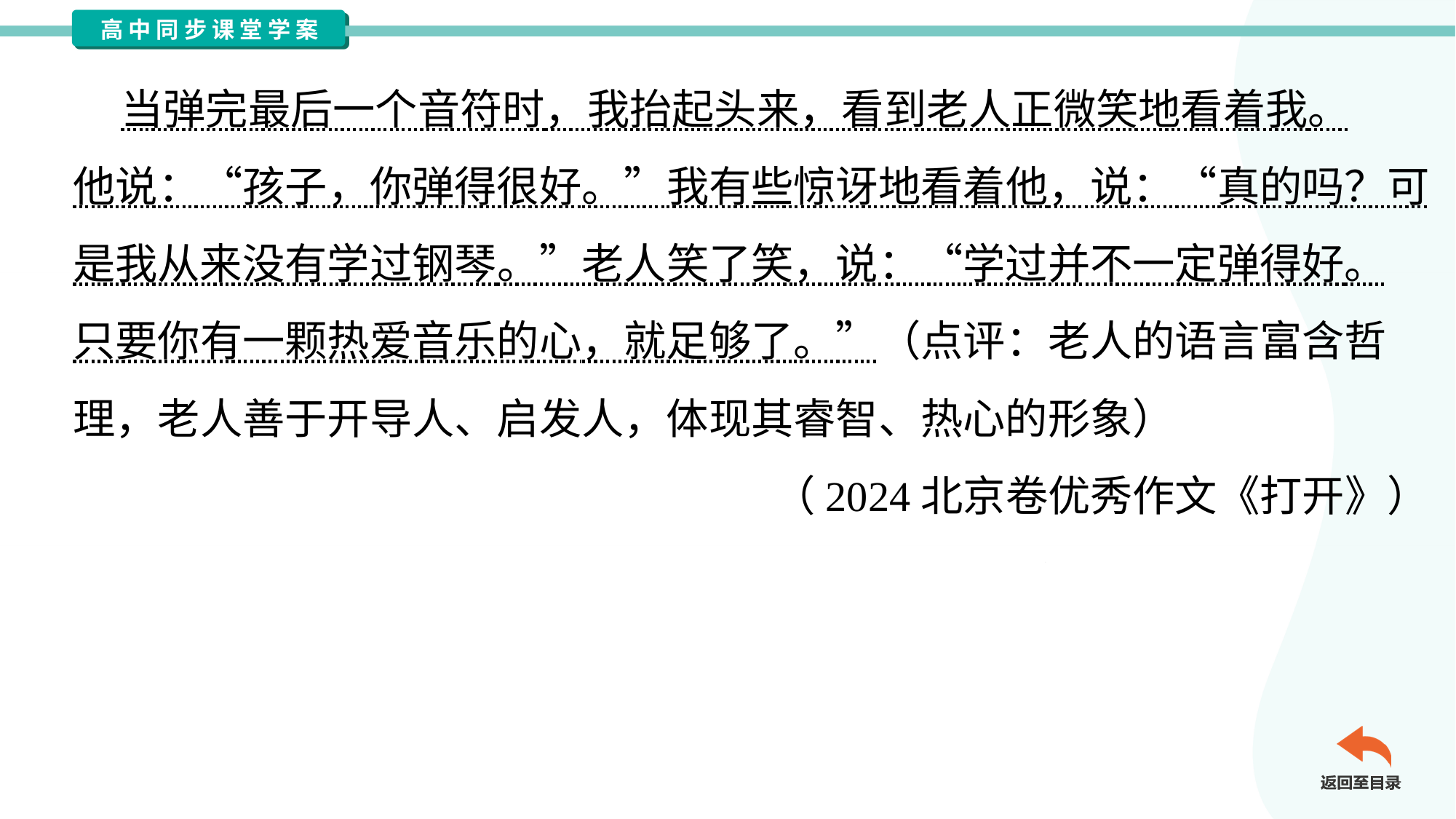

当弹完最后一个音符时，我抬起头来，看到老人正微笑地看着我。
他说：“孩子，你弹得很好。”我有些惊讶地看着他，说：“真的吗？可
是我从来没有学过钢琴。”老人笑了笑，说：“学过并不一定弹得好。
只要你有一颗热爱音乐的心，就足够了。”（点评：老人的语言富含哲
理，老人善于开导人、启发人，体现其睿智、热心的形象）
（2024北京卷优秀作文《打开》）